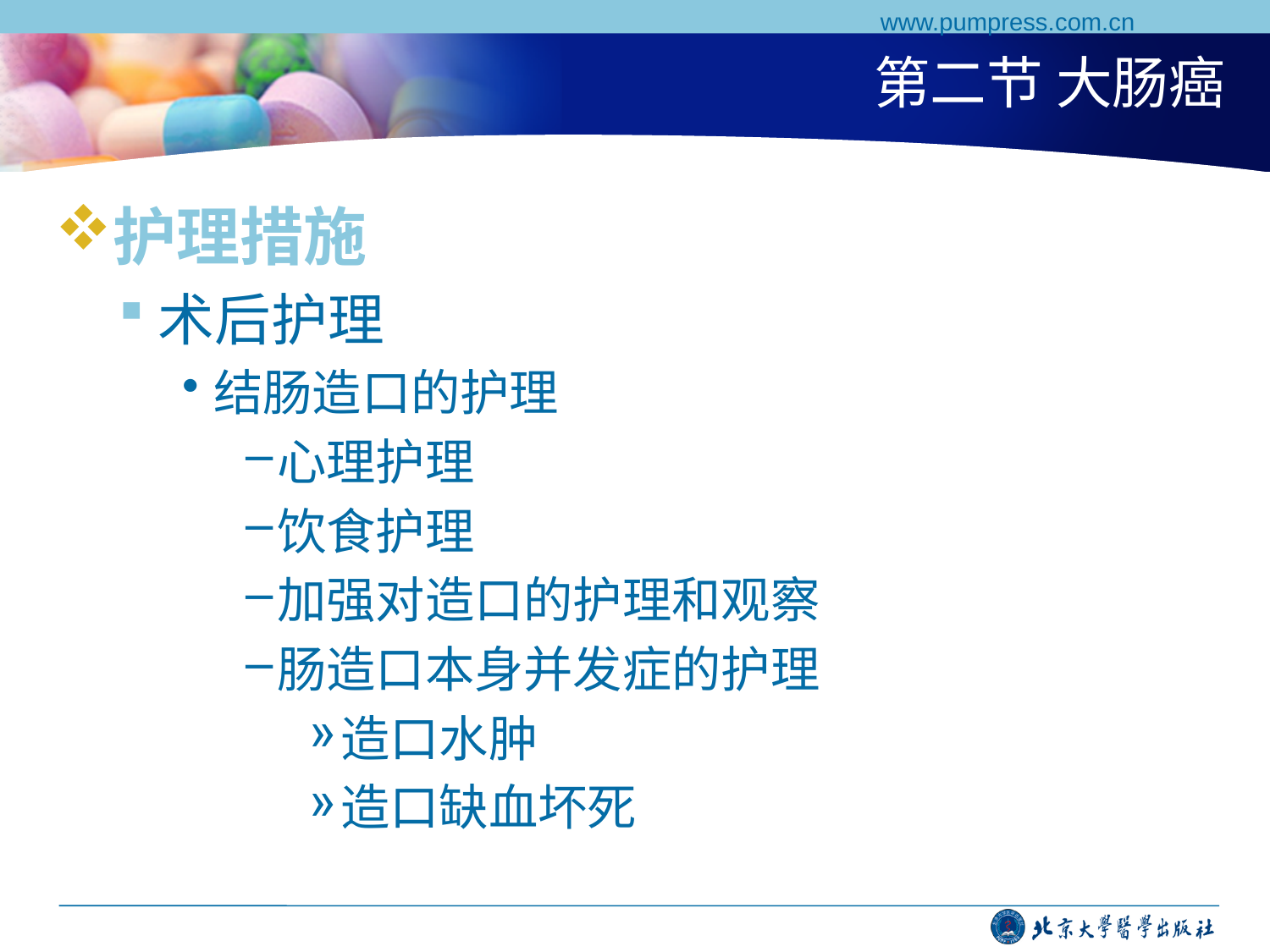

www.pumpress.com.cn
# 第二节 大肠癌
护理措施
术后护理
结肠造口的护理
心理护理
饮食护理
加强对造口的护理和观察
肠造口本身并发症的护理
造口水肿
造口缺血坏死